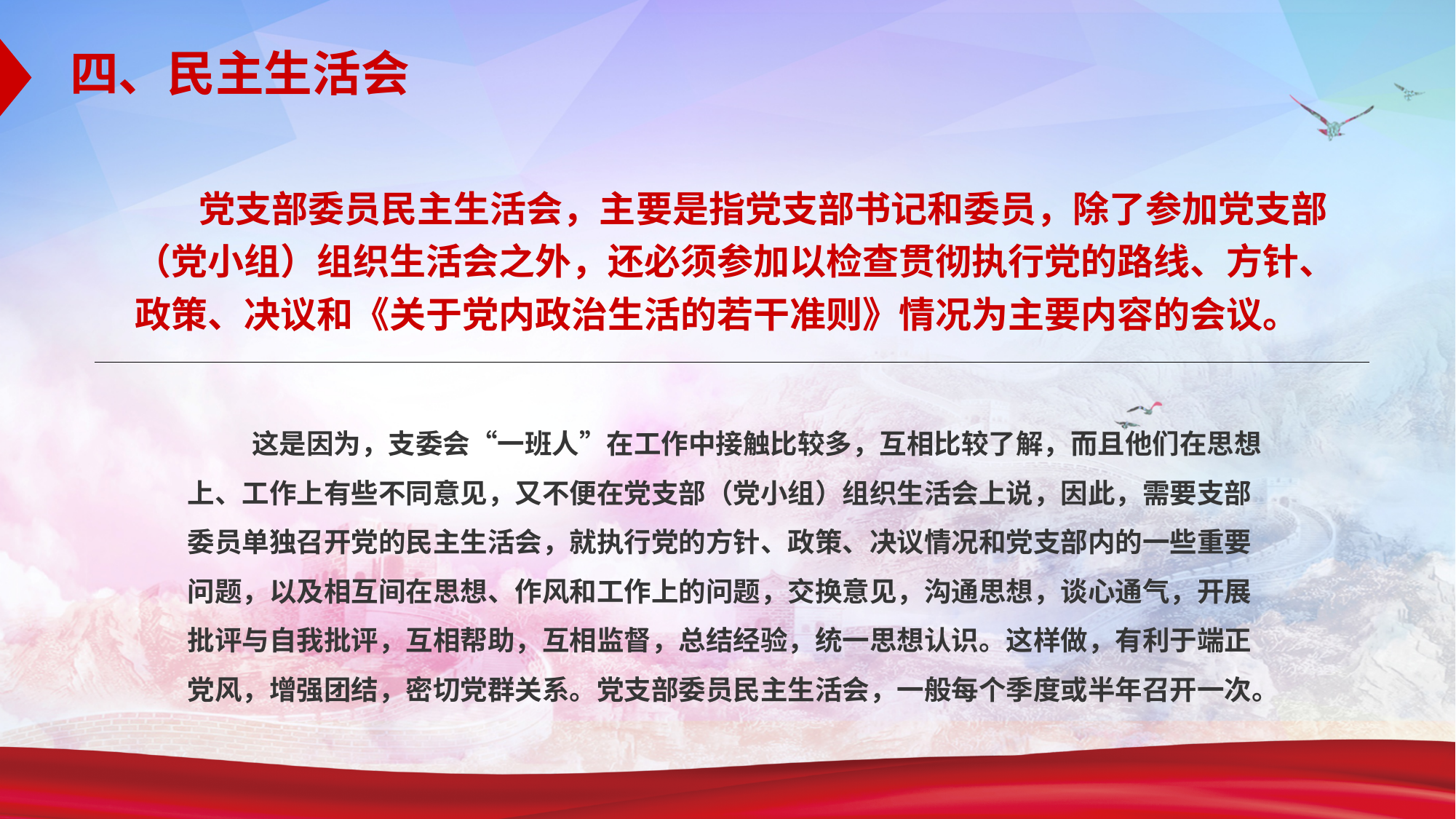

四、民主生活会

党支部委员民主生活会，主要是指党支部书记和委员，除了参加党支部（党小组）组织生活会之外，还必须参加以检查贯彻执行党的路线、方针、政策、决议和《关于党内政治生活的若干准则》情况为主要内容的会议。
这是因为，支委会“一班人”在工作中接触比较多，互相比较了解，而且他们在思想上、工作上有些不同意见，又不便在党支部（党小组）组织生活会上说，因此，需要支部委员单独召开党的民主生活会，就执行党的方针、政策、决议情况和党支部内的一些重要问题，以及相互间在思想、作风和工作上的问题，交换意见，沟通思想，谈心通气，开展批评与自我批评，互相帮助，互相监督，总结经验，统一思想认识。这样做，有利于端正党风，增强团结，密切党群关系。党支部委员民主生活会，一般每个季度或半年召开一次。